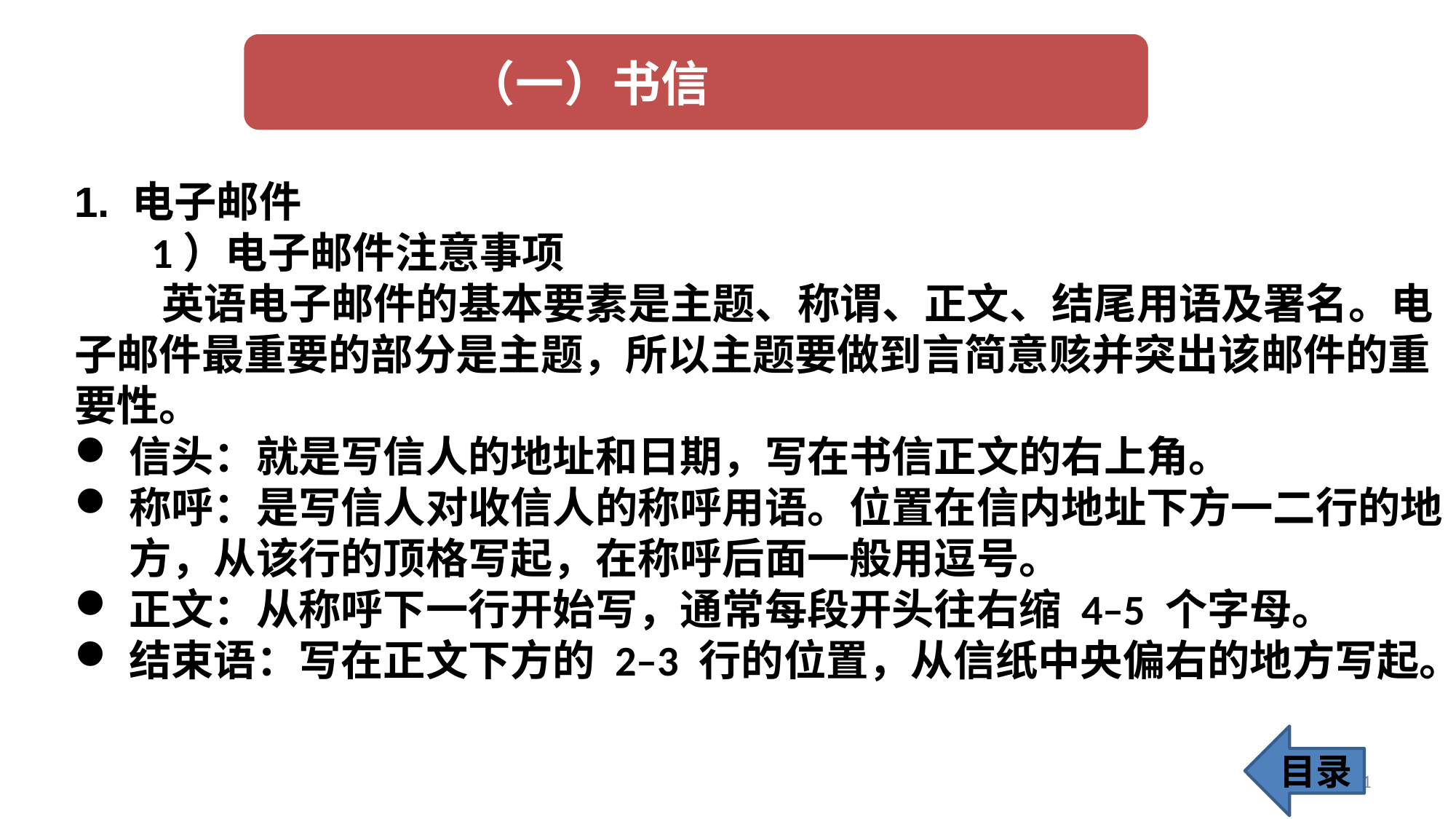

（一）书信

1. 电子邮件
        1）电子邮件注意事项
        英语电子邮件的基本要素是主题、称谓、正文、结尾用语及署名。电子邮件最重要的部分是主题，所以主题要做到言简意赅并突出该邮件的重要性。
信头：就是写信人的地址和日期，写在书信正文的右上角。
称呼：是写信人对收信人的称呼用语。位置在信内地址下方一二行的地方，从该行的顶格写起，在称呼后面一般用逗号。
正文：从称呼下一行开始写，通常每段开头往右缩 4–5 个字母。
结束语：写在正文下方的 2–3 行的位置，从信纸中央偏右的地方写起。
目录
11